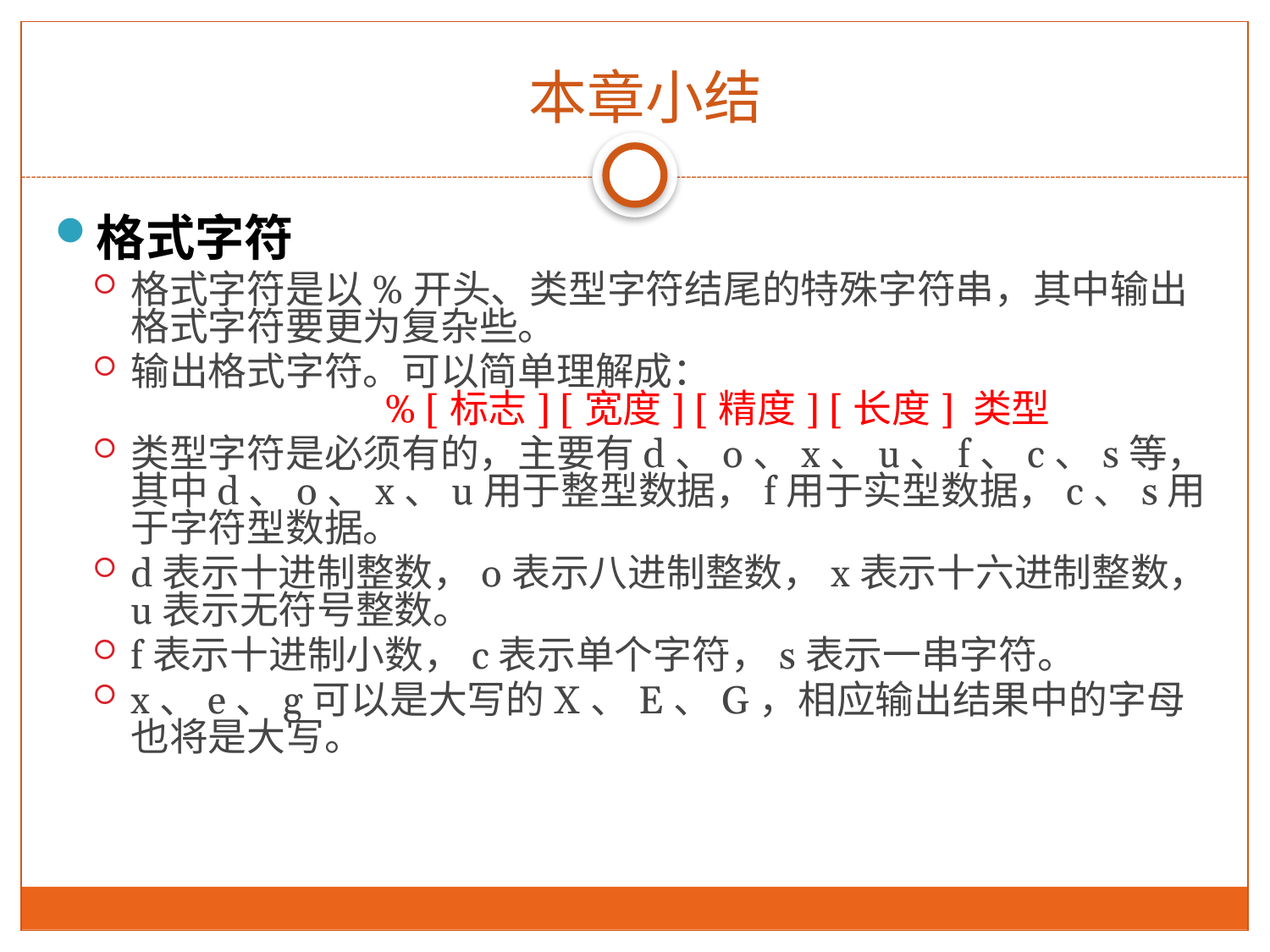

本章小结
格式字符
格式字符是以%开头、类型字符结尾的特殊字符串，其中输出格式字符要更为复杂些。
输出格式字符。可以简单理解成：
		% [标志] [宽度] [精度] [长度] 类型
类型字符是必须有的，主要有d、o、x、u、f、c、s等，其中d、o、x、u用于整型数据，f用于实型数据，c、s用于字符型数据。
d表示十进制整数，o表示八进制整数，x表示十六进制整数，u表示无符号整数。
f表示十进制小数，c表示单个字符，s表示一串字符。
x、e、g可以是大写的X、E、G，相应输出结果中的字母也将是大写。